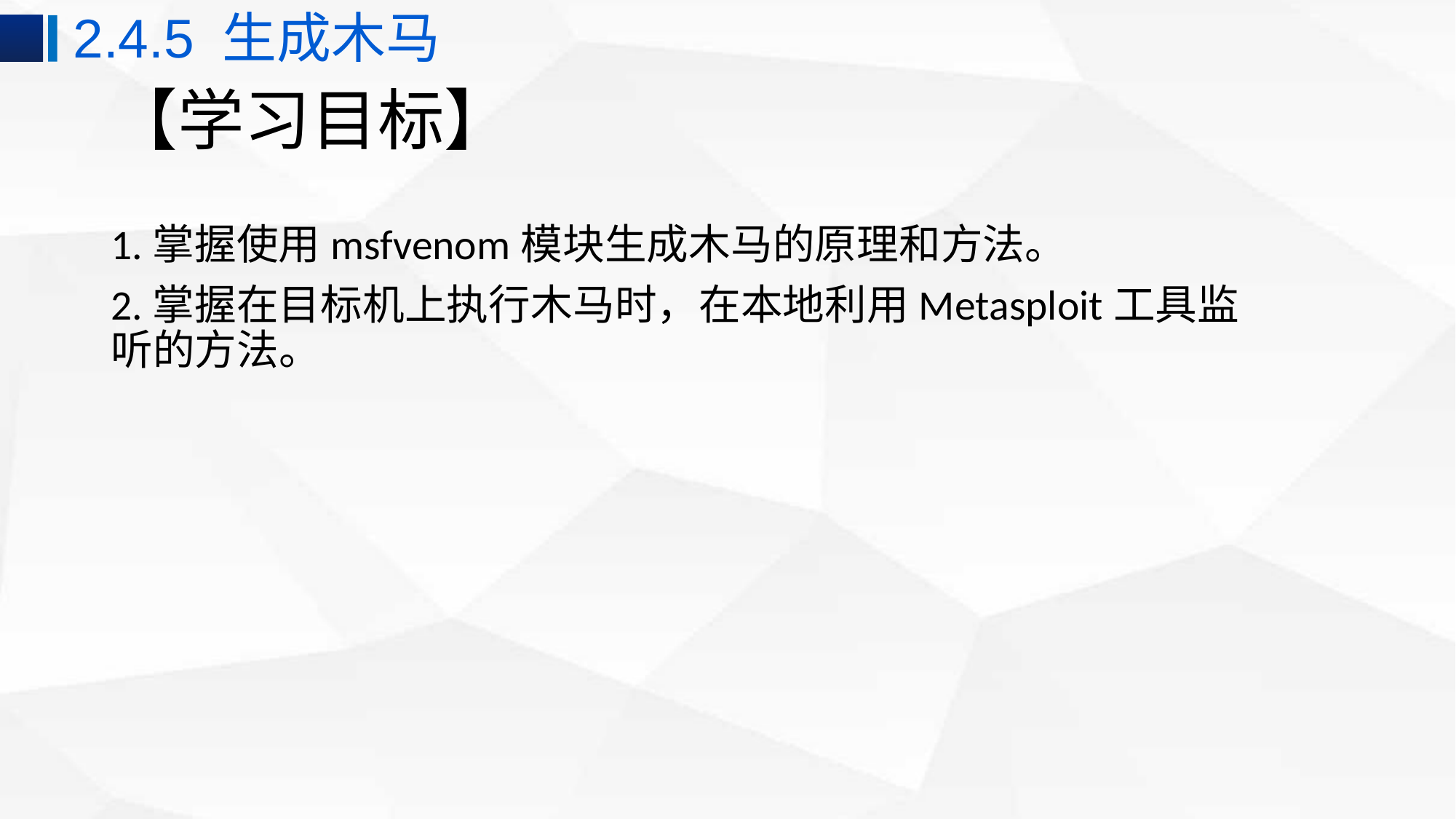

2.4.5 生成木马

# 【学习目标】
1.掌握使用msfvenom模块生成木马的原理和方法。
2.掌握在目标机上执行木马时，在本地利用Metasploit工具监听的方法。